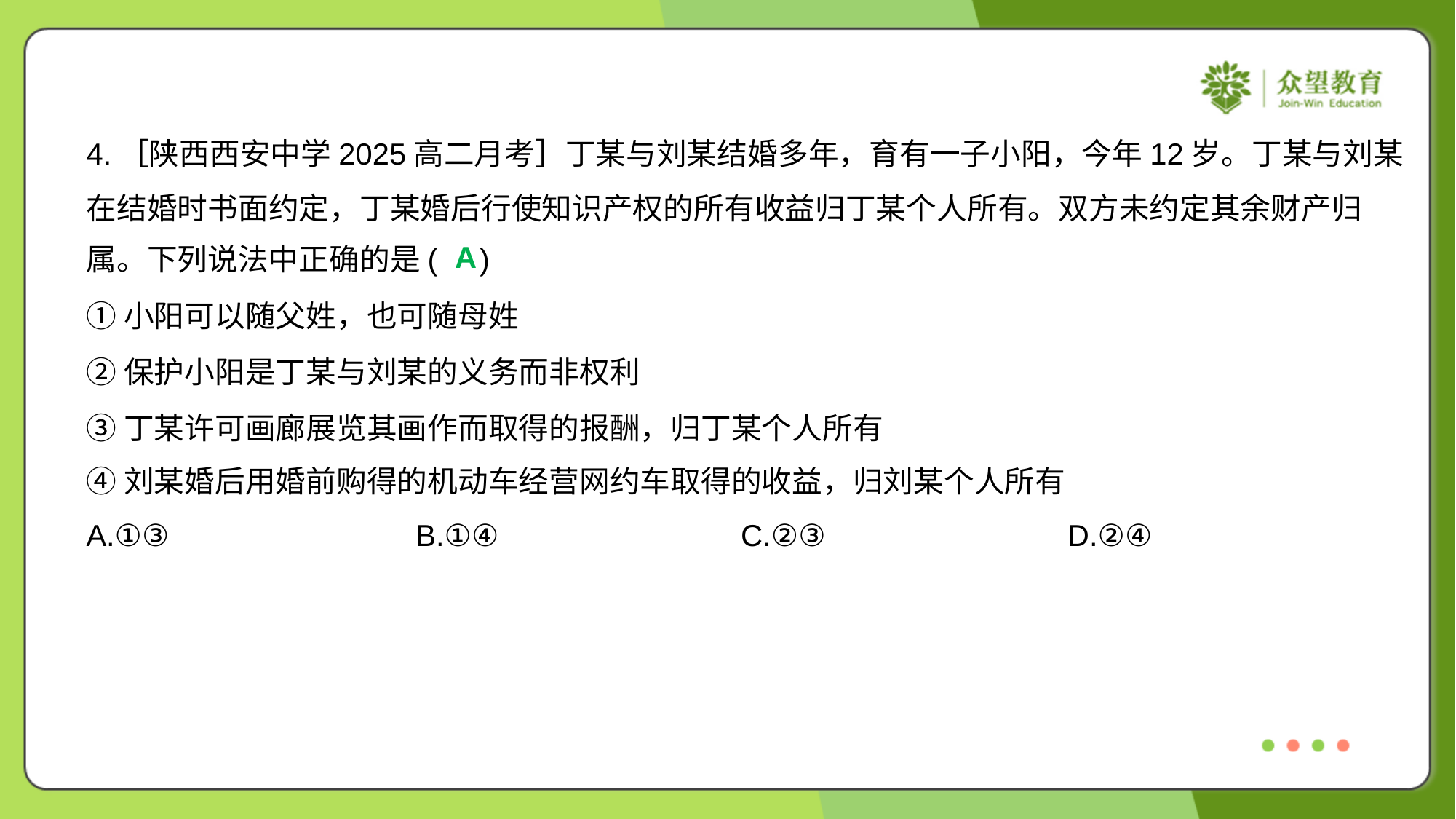

4.［陕西西安中学2025高二月考］丁某与刘某结婚多年，育有一子小阳，今年12岁。丁某与刘某
在结婚时书面约定，丁某婚后行使知识产权的所有收益归丁某个人所有。双方未约定其余财产归
属。下列说法中正确的是(     )
A
①小阳可以随父姓，也可随母姓
②保护小阳是丁某与刘某的义务而非权利
③丁某许可画廊展览其画作而取得的报酬，归丁某个人所有
④刘某婚后用婚前购得的机动车经营网约车取得的收益，归刘某个人所有
A.①③	B.①④	C.②③	D.②④